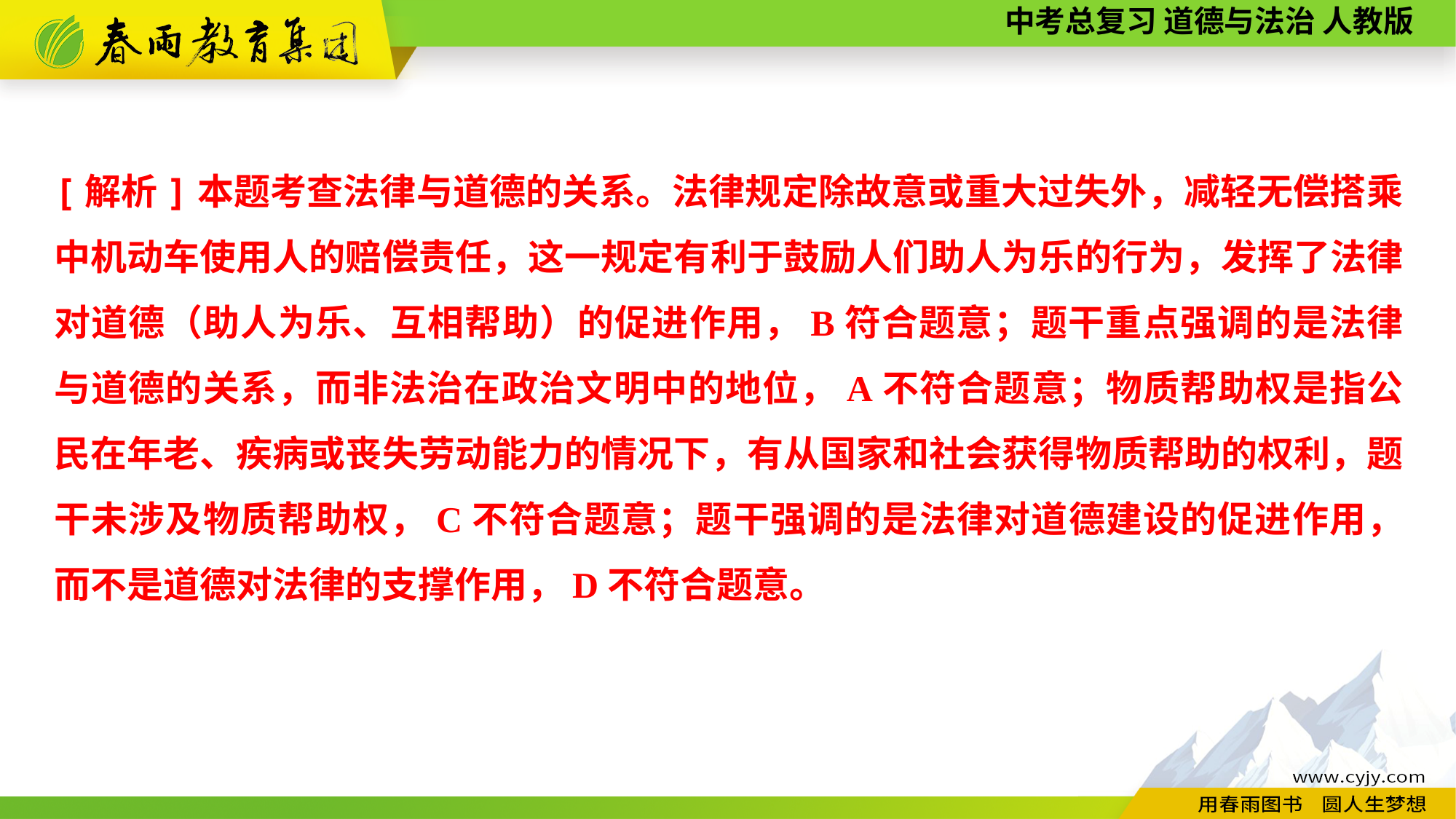

[解析]本题考查法律与道德的关系。法律规定除故意或重大过失外，减轻无偿搭乘中机动车使用人的赔偿责任，这一规定有利于鼓励人们助人为乐的行为，发挥了法律对道德（助人为乐、互相帮助）的促进作用，B符合题意；题干重点强调的是法律与道德的关系，而非法治在政治文明中的地位，A不符合题意；物质帮助权是指公民在年老、疾病或丧失劳动能力的情况下，有从国家和社会获得物质帮助的权利，题干未涉及物质帮助权，C不符合题意；题干强调的是法律对道德建设的促进作用，而不是道德对法律的支撑作用，D不符合题意。